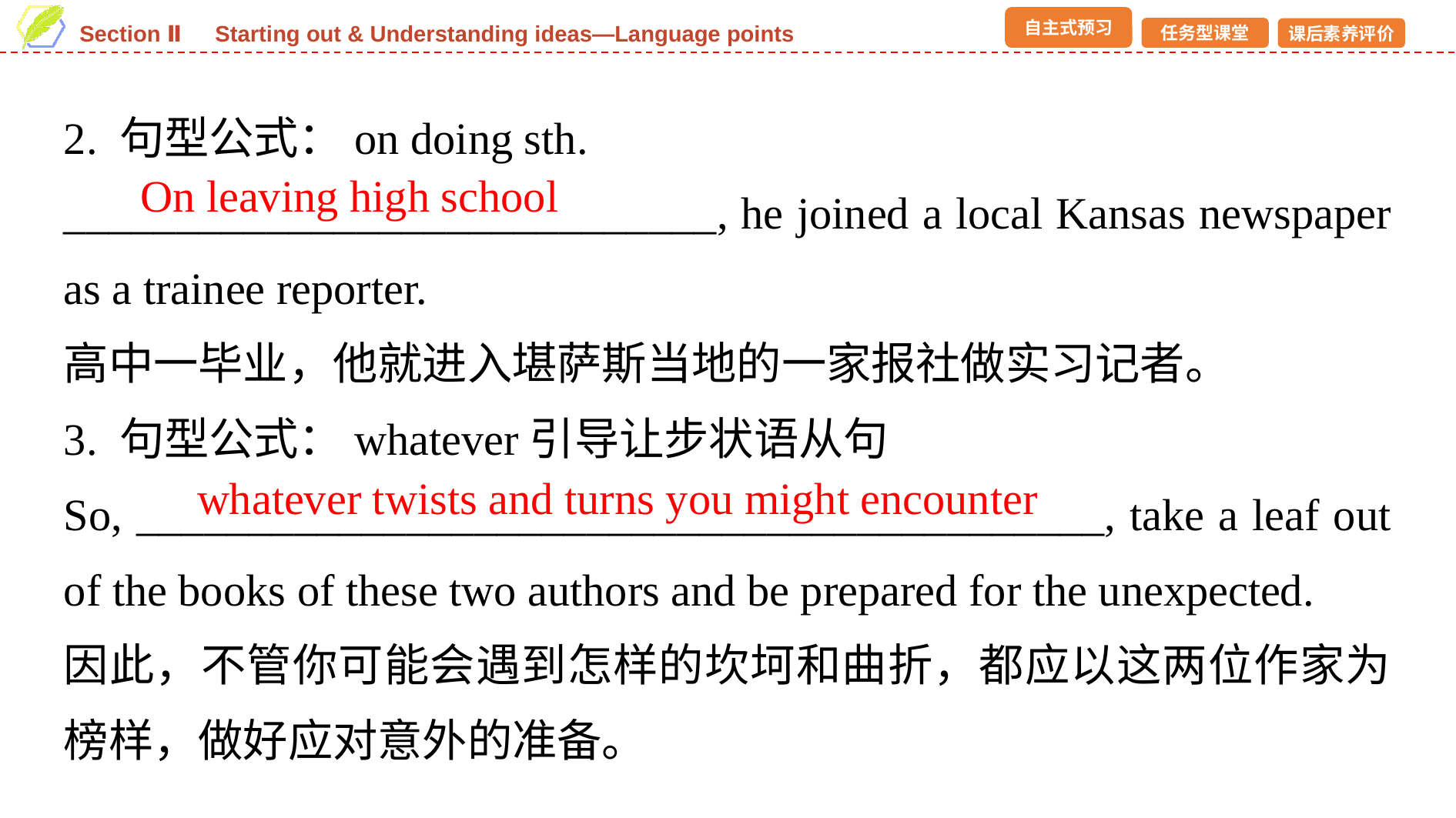

2. 句型公式：on doing sth.
_____________________________, he joined a local Kansas newspaper as a trainee reporter.
高中一毕业，他就进入堪萨斯当地的一家报社做实习记者。
3. 句型公式：whatever引导让步状语从句
So, ___________________________________________, take a leaf out of the books of these two authors and be prepared for the unexpected.
因此，不管你可能会遇到怎样的坎坷和曲折，都应以这两位作家为榜样，做好应对意外的准备。
On leaving high school
whatever twists and turns you might encounter